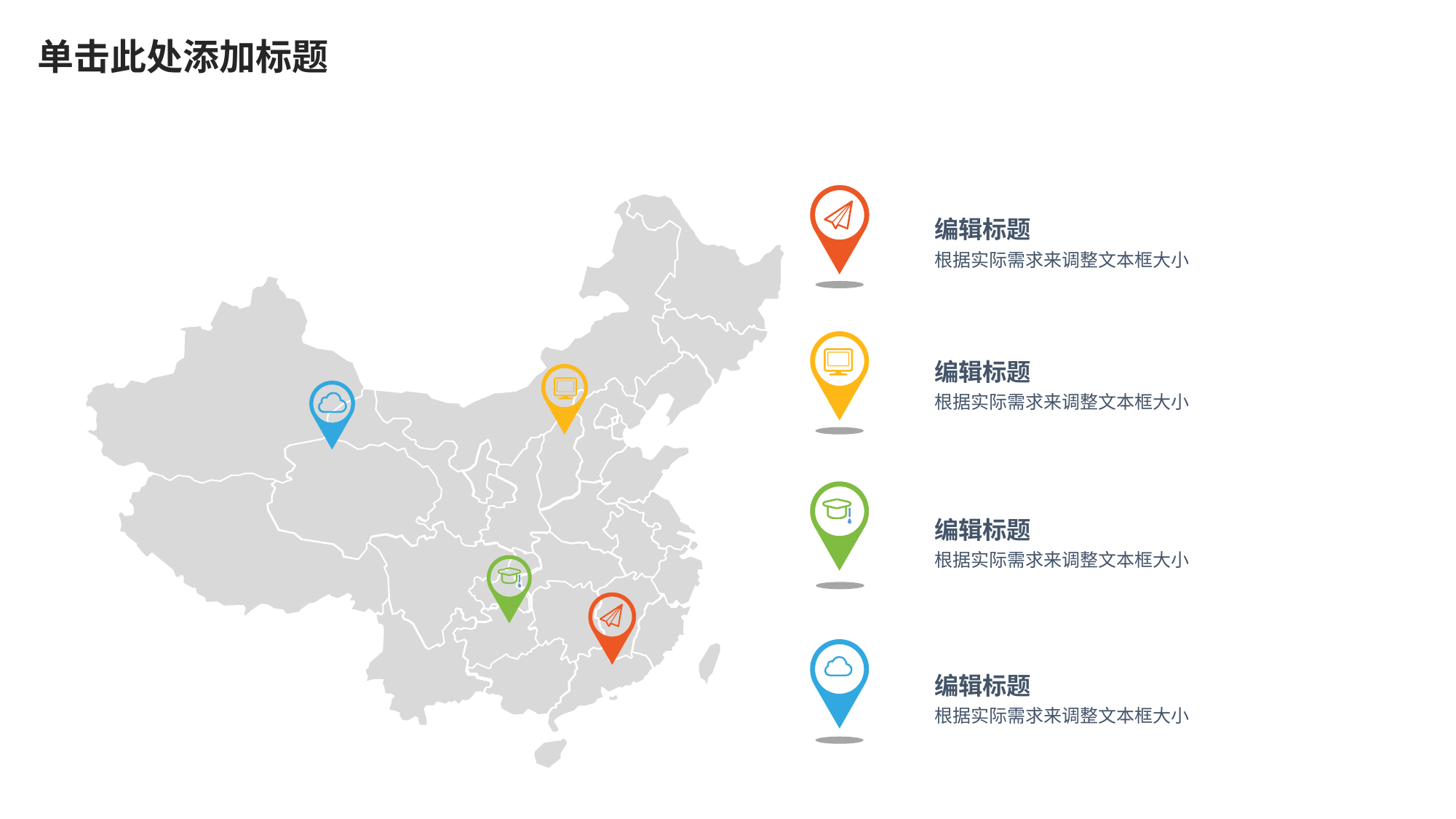

单击此处添加标题

编辑标题
根据实际需求来调整文本框大小

编辑标题
根据实际需求来调整文本框大小

编辑标题
根据实际需求来调整文本框大小

编辑标题
根据实际需求来调整文本框大小